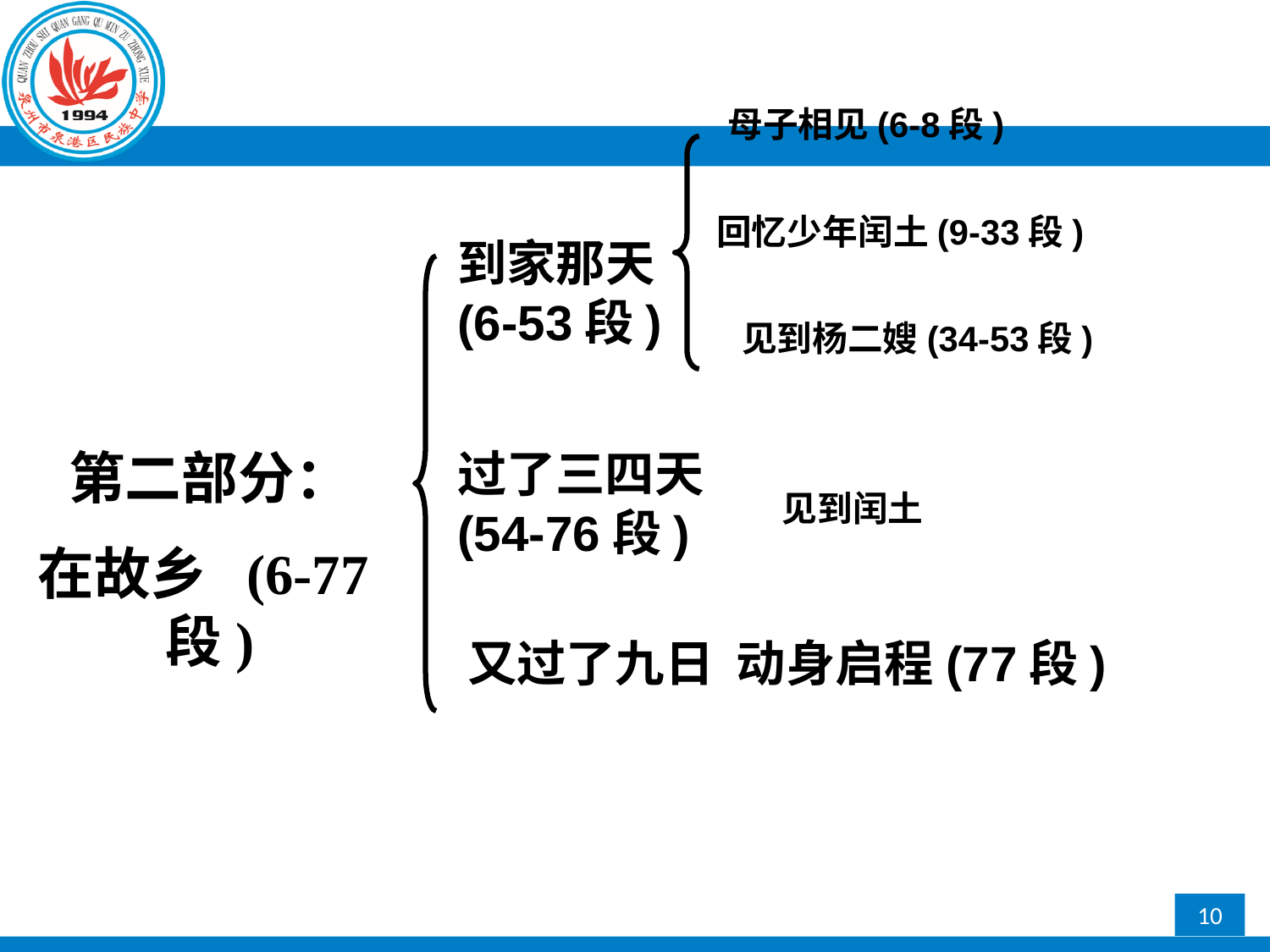

母子相见(6-8段)

  回忆少年闰土(9-33段)
到家那天(6-53段)

  见到杨二嫂(34-53段)
第二部分：
在故乡  (6-77段)
过了三四天(54-76段)
  见到闰土
又过了九日  动身启程(77段)